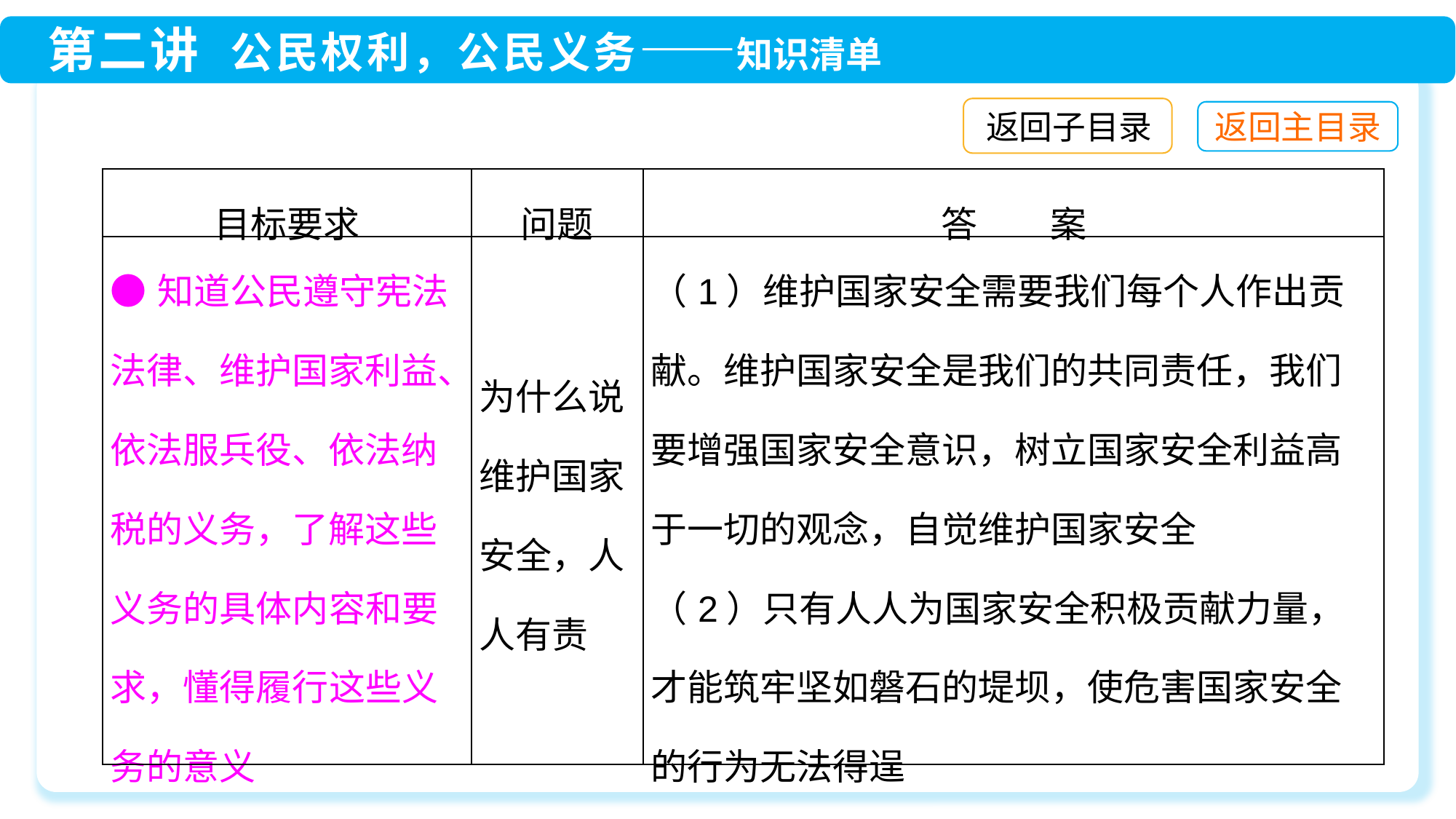

返回子目录
| 目标要求 | 问题 | 答　　案 |
| --- | --- | --- |
| ●知道公民遵守宪法法律、维护国家利益、依法服兵役、依法纳税的义务，了解这些义务的具体内容和要求，懂得履行这些义务的意义 | 为什么说维护国家安全，人人有责 | （1）维护国家安全需要我们每个人作出贡献。维护国家安全是我们的共同责任，我们要增强国家安全意识，树立国家安全利益高于一切的观念，自觉维护国家安全 （2）只有人人为国家安全积极贡献力量，才能筑牢坚如磐石的堤坝，使危害国家安全的行为无法得逞 |